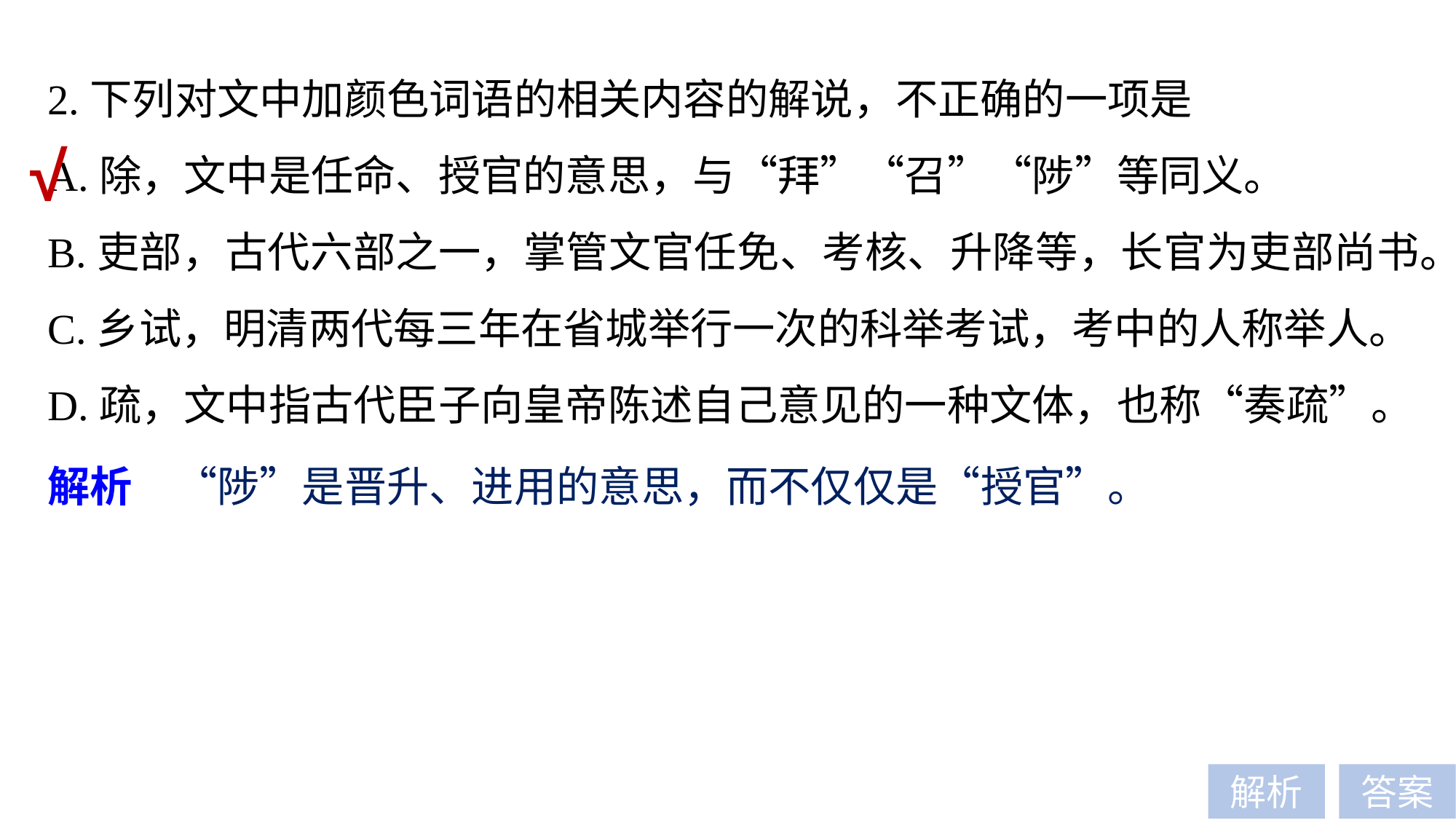

2.下列对文中加颜色词语的相关内容的解说，不正确的一项是
A.除，文中是任命、授官的意思，与“拜”“召”“陟”等同义。
B.吏部，古代六部之一，掌管文官任免、考核、升降等，长官为吏部尚书。
C.乡试，明清两代每三年在省城举行一次的科举考试，考中的人称举人。
D.疏，文中指古代臣子向皇帝陈述自己意见的一种文体，也称“奏疏”。
√
解析　“陟”是晋升、进用的意思，而不仅仅是“授官”。
解析
答案